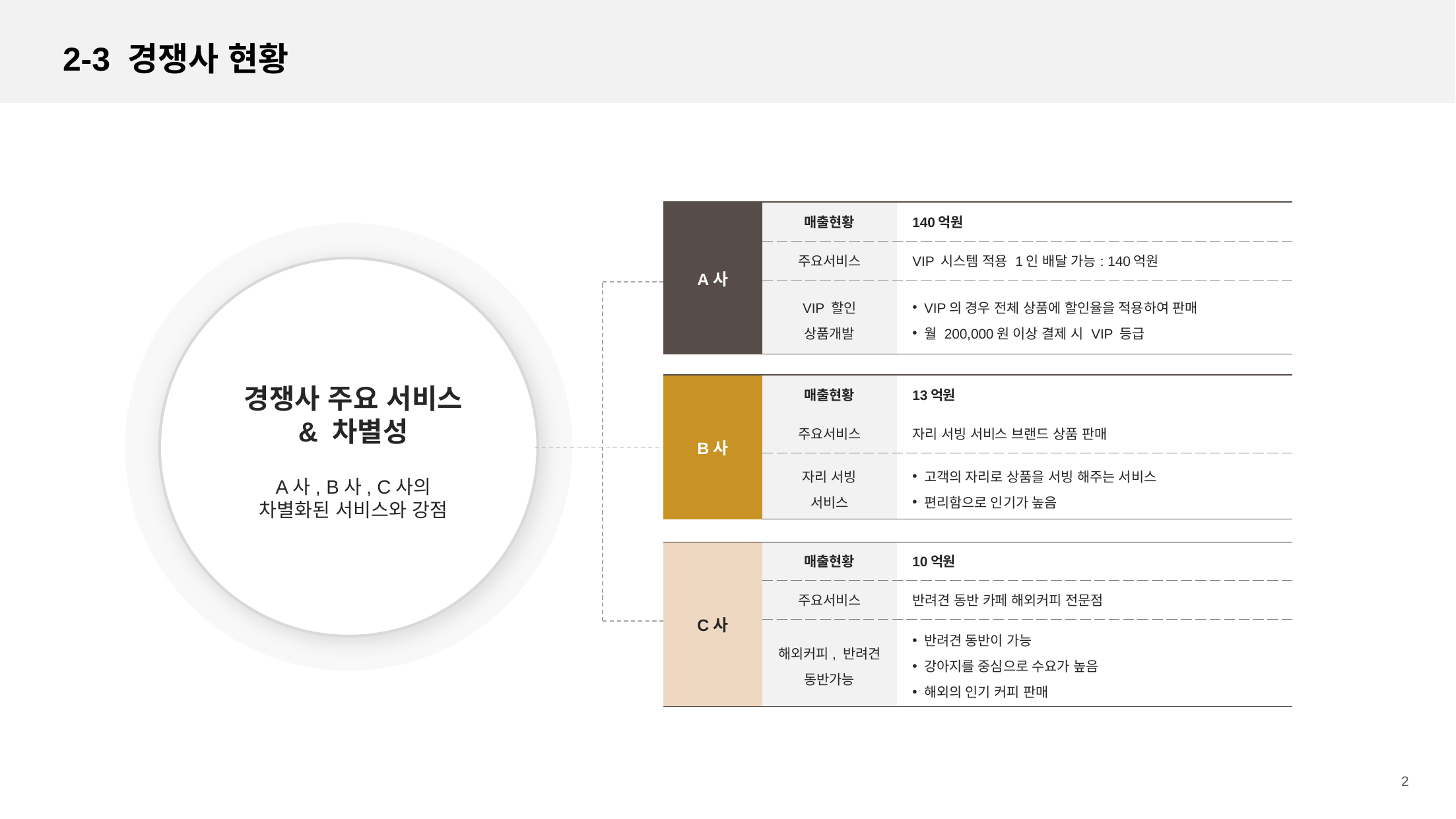

2-3 경쟁사 현황
| A사 | 매출현황 | 140억원 |
| --- | --- | --- |
|  | 주요서비스 | VIP 시스템 적용 1인 배달 가능: 140억원 |
|  | VIP 할인 상품개발 | VIP의 경우 전체 상품에 할인율을 적용하여 판매 월 200,000원 이상 결제 시 VIP 등급 |

| B사 | 매출현황 | 13억원 |
| --- | --- | --- |
|  | 주요서비스 | 자리 서빙 서비스 브랜드 상품 판매 |
|  | 자리 서빙 서비스 | 고객의 자리로 상품을 서빙 해주는 서비스 편리함으로 인기가 높음 |
경쟁사 주요 서비스
& 차별성
A사, B사, C사의
차별화된 서비스와 강점
| C사 | 매출현황 | 10억원 |
| --- | --- | --- |
|  | 주요서비스 | 반려견 동반 카페 해외커피 전문점 |
|  | 해외커피, 반려견 동반가능 | 반려견 동반이 가능 강아지를 중심으로 수요가 높음 해외의 인기 커피 판매 |
2